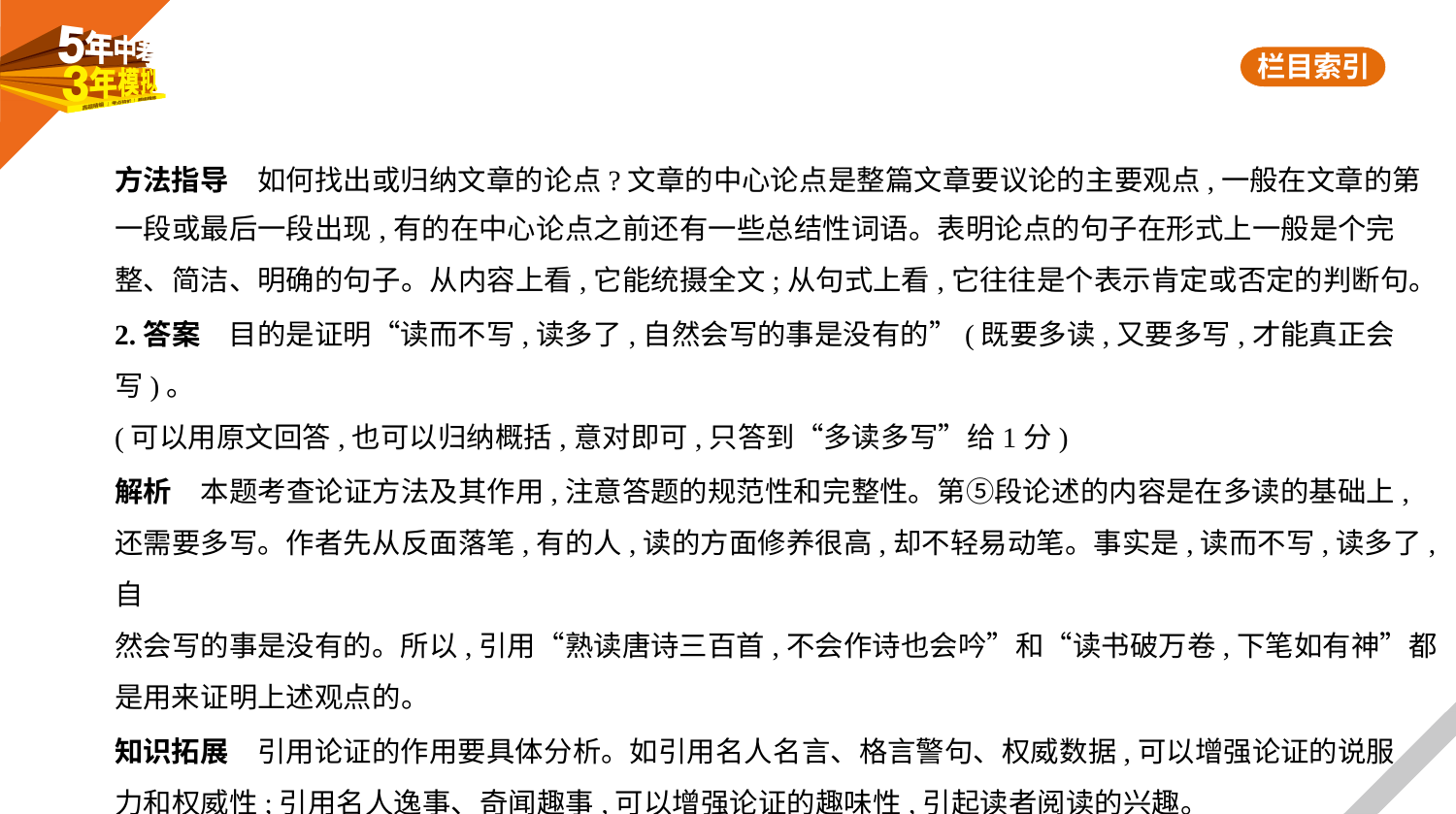

方法指导　如何找出或归纳文章的论点?文章的中心论点是整篇文章要议论的主要观点,一般在文章的第
一段或最后一段出现,有的在中心论点之前还有一些总结性词语。表明论点的句子在形式上一般是个完
整、简洁、明确的句子。从内容上看,它能统摄全文;从句式上看,它往往是个表示肯定或否定的判断句。
2.答案　目的是证明“读而不写,读多了,自然会写的事是没有的”(既要多读,又要多写,才能真正会写)。
(可以用原文回答,也可以归纳概括,意对即可,只答到“多读多写”给1分)
解析　本题考查论证方法及其作用,注意答题的规范性和完整性。第⑤段论述的内容是在多读的基础上,
还需要多写。作者先从反面落笔,有的人,读的方面修养很高,却不轻易动笔。事实是,读而不写,读多了,自
然会写的事是没有的。所以,引用“熟读唐诗三百首,不会作诗也会吟”和“读书破万卷,下笔如有神”都
是用来证明上述观点的。
知识拓展　引用论证的作用要具体分析。如引用名人名言、格言警句、权威数据,可以增强论证的说服
力和权威性;引用名人逸事、奇闻趣事,可以增强论证的趣味性,引起读者阅读的兴趣。